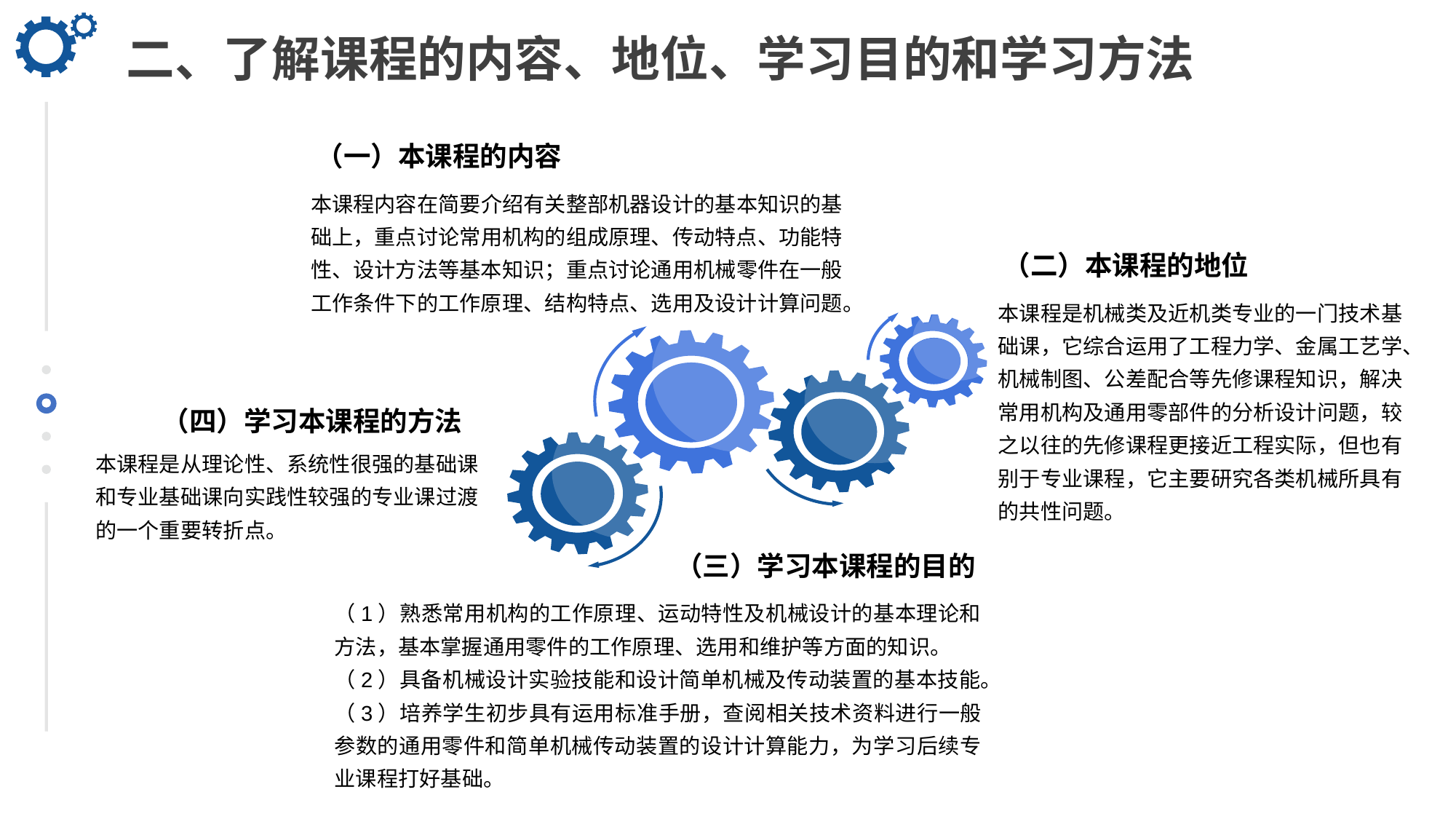

二、了解课程的内容、地位、学习目的和学习方法
（一）本课程的内容
本课程内容在简要介绍有关整部机器设计的基本知识的基础上，重点讨论常用机构的组成原理、传动特点、功能特性、设计方法等基本知识；重点讨论通用机械零件在一般工作条件下的工作原理、结构特点、选用及设计计算问题。
（二）本课程的地位
本课程是机械类及近机类专业的一门技术基础课，它综合运用了工程力学、金属工艺学、机械制图、公差配合等先修课程知识，解决常用机构及通用零部件的分析设计问题，较之以往的先修课程更接近工程实际，但也有别于专业课程，它主要研究各类机械所具有的共性问题。

（四）学习本课程的方法
本课程是从理论性、系统性很强的基础课和专业基础课向实践性较强的专业课过渡的一个重要转折点。
（三）学习本课程的目的
（1）熟悉常用机构的工作原理、运动特性及机械设计的基本理论和方法，基本掌握通用零件的工作原理、选用和维护等方面的知识。
（2）具备机械设计实验技能和设计简单机械及传动装置的基本技能。
（3）培养学生初步具有运用标准手册，查阅相关技术资料进行一般参数的通用零件和简单机械传动装置的设计计算能力，为学习后续专业课程打好基础。
7